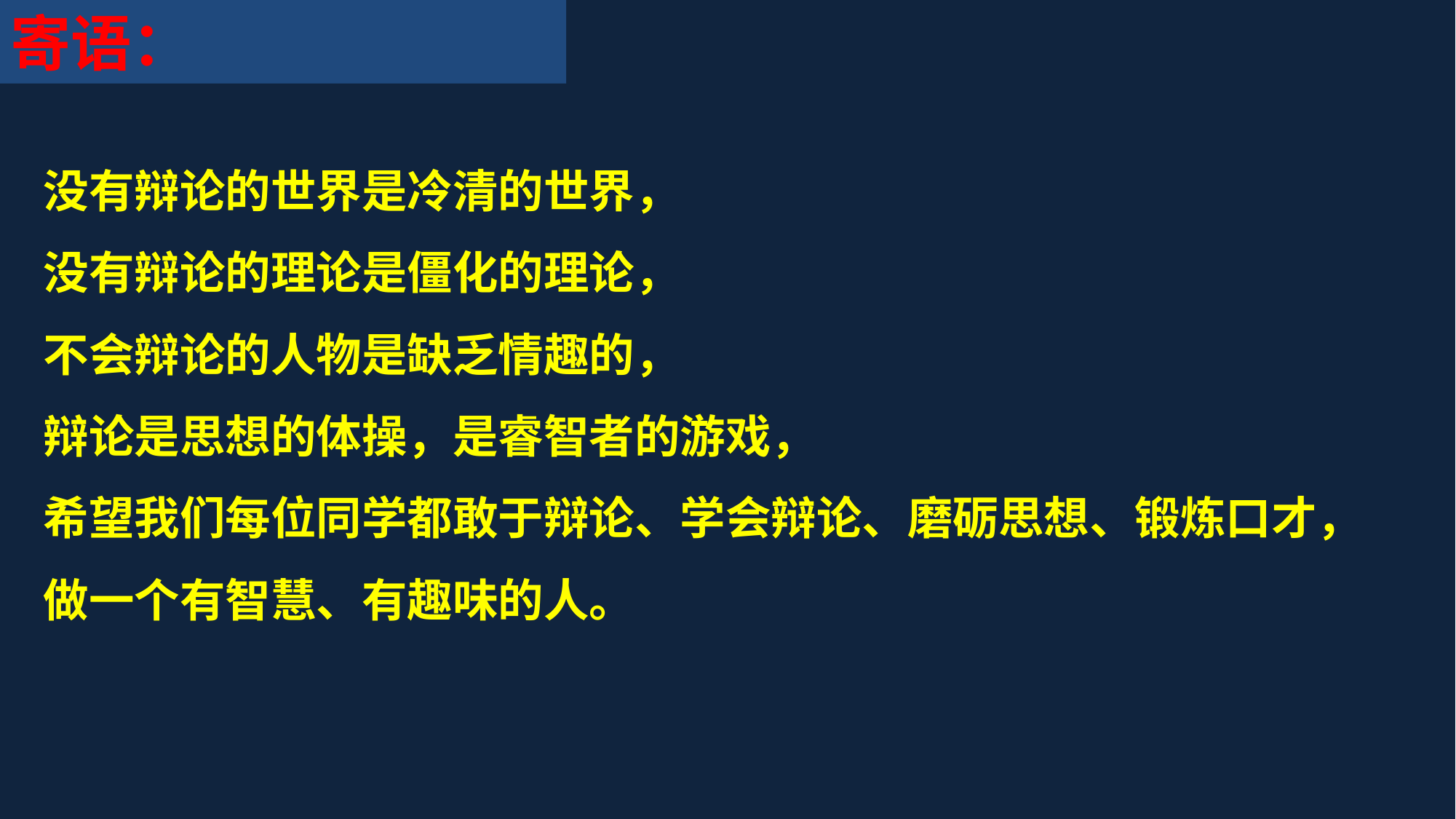

寄语：
没有辩论的世界是冷清的世界，
没有辩论的理论是僵化的理论，
不会辩论的人物是缺乏情趣的，
辩论是思想的体操，是睿智者的游戏，
希望我们每位同学都敢于辩论、学会辩论、磨砺思想、锻炼口才，
做一个有智慧、有趣味的人。